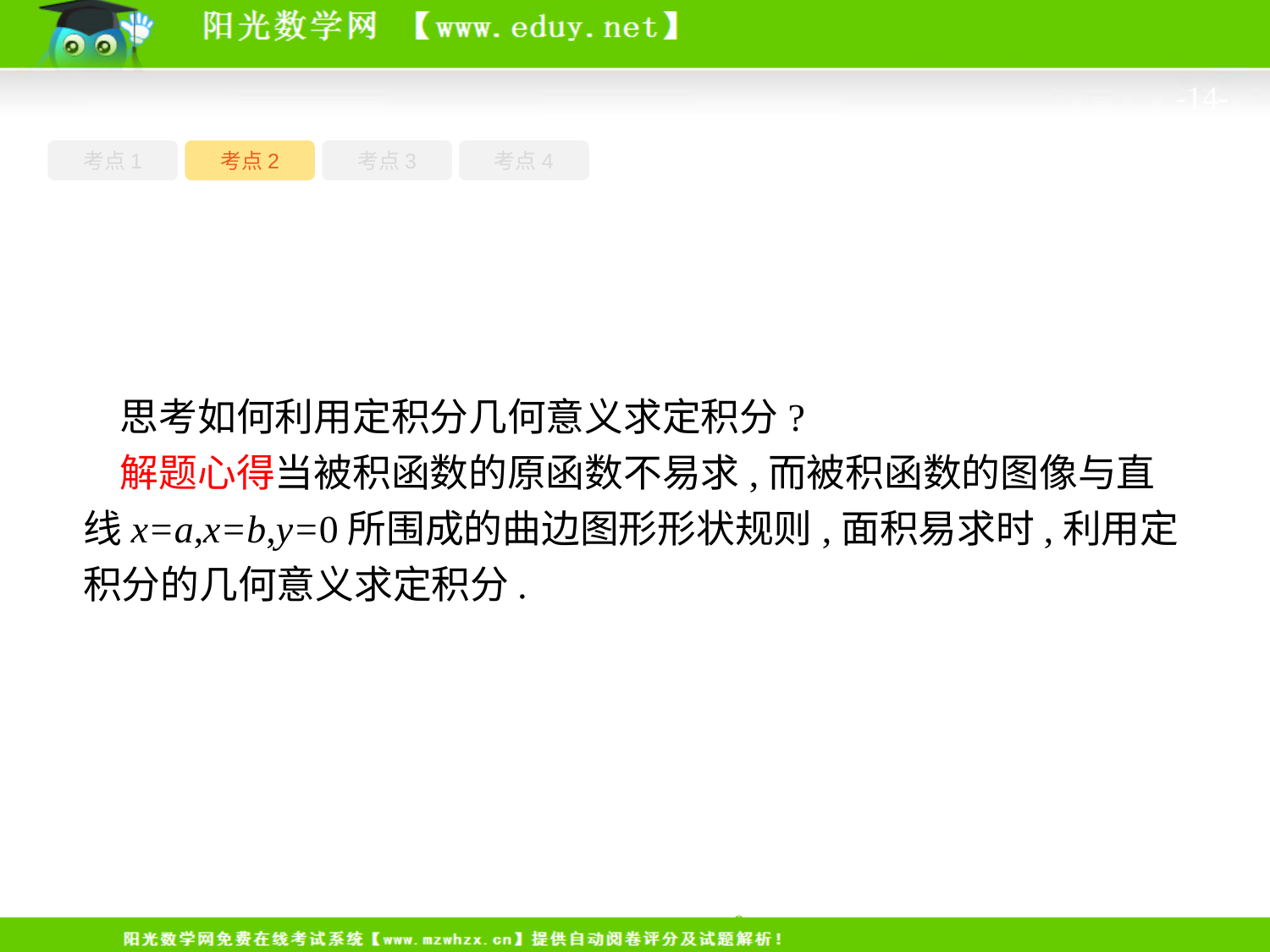

-14-
考点1
考点3
考点4
考点2
思考如何利用定积分几何意义求定积分?
解题心得当被积函数的原函数不易求,而被积函数的图像与直线x=a,x=b,y=0所围成的曲边图形形状规则,面积易求时,利用定积分的几何意义求定积分.